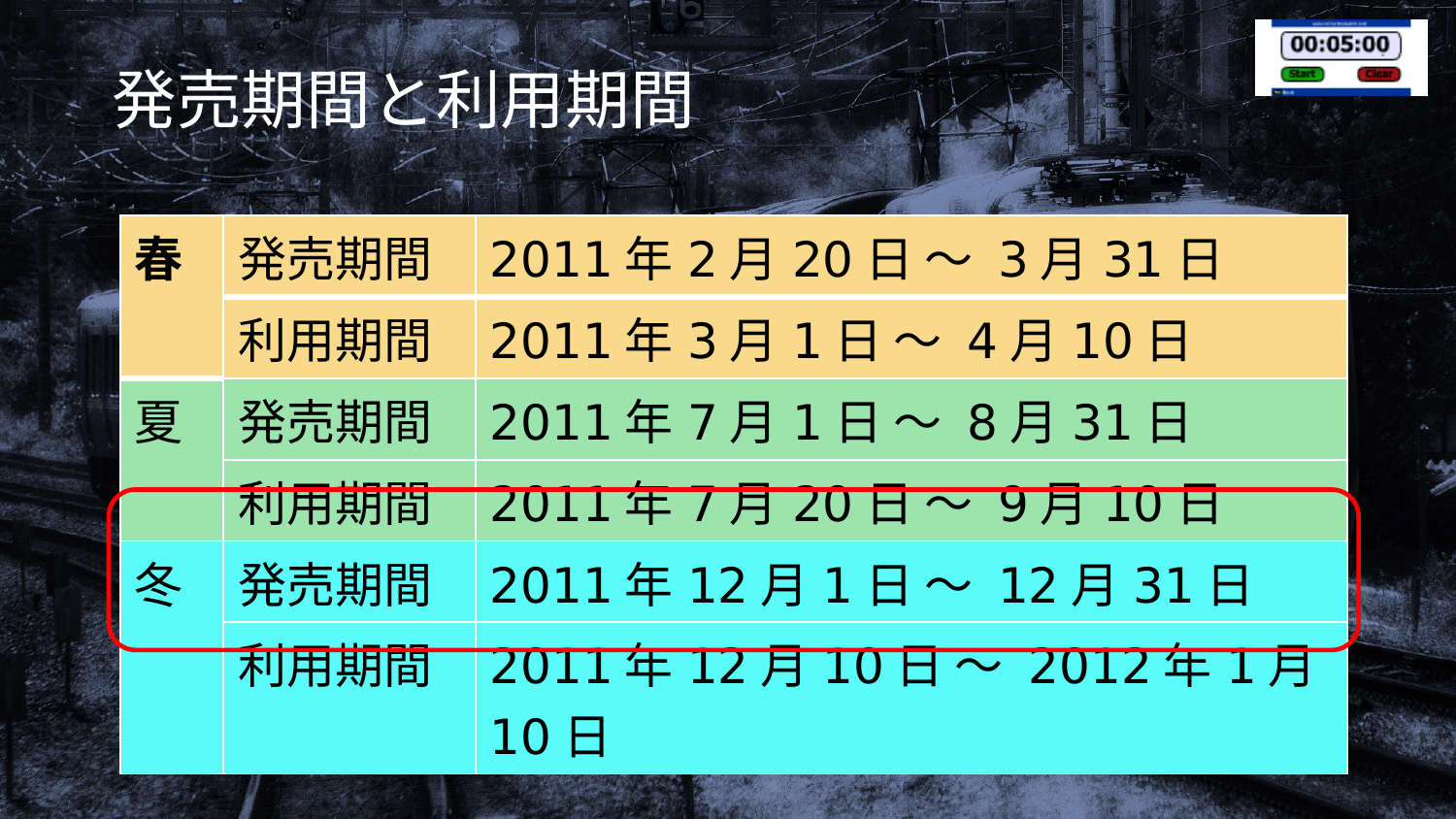

# 発売期間と利用期間
| 春 | 発売期間 | 2011年2月20日 ～ 3月31日 |
| --- | --- | --- |
|  | 利用期間 | 2011年3月1日 ～ 4月10日 |
| 夏 | 発売期間 | 2011年7月1日 ～ 8月31日 |
|  | 利用期間 | 2011年7月20日 ～ 9月10日 |
| 冬 | 発売期間 | 2011年12月1日 ～ 12月31日 |
|  | 利用期間 | 2011年12月10日 ～ 2012年1月10日 |